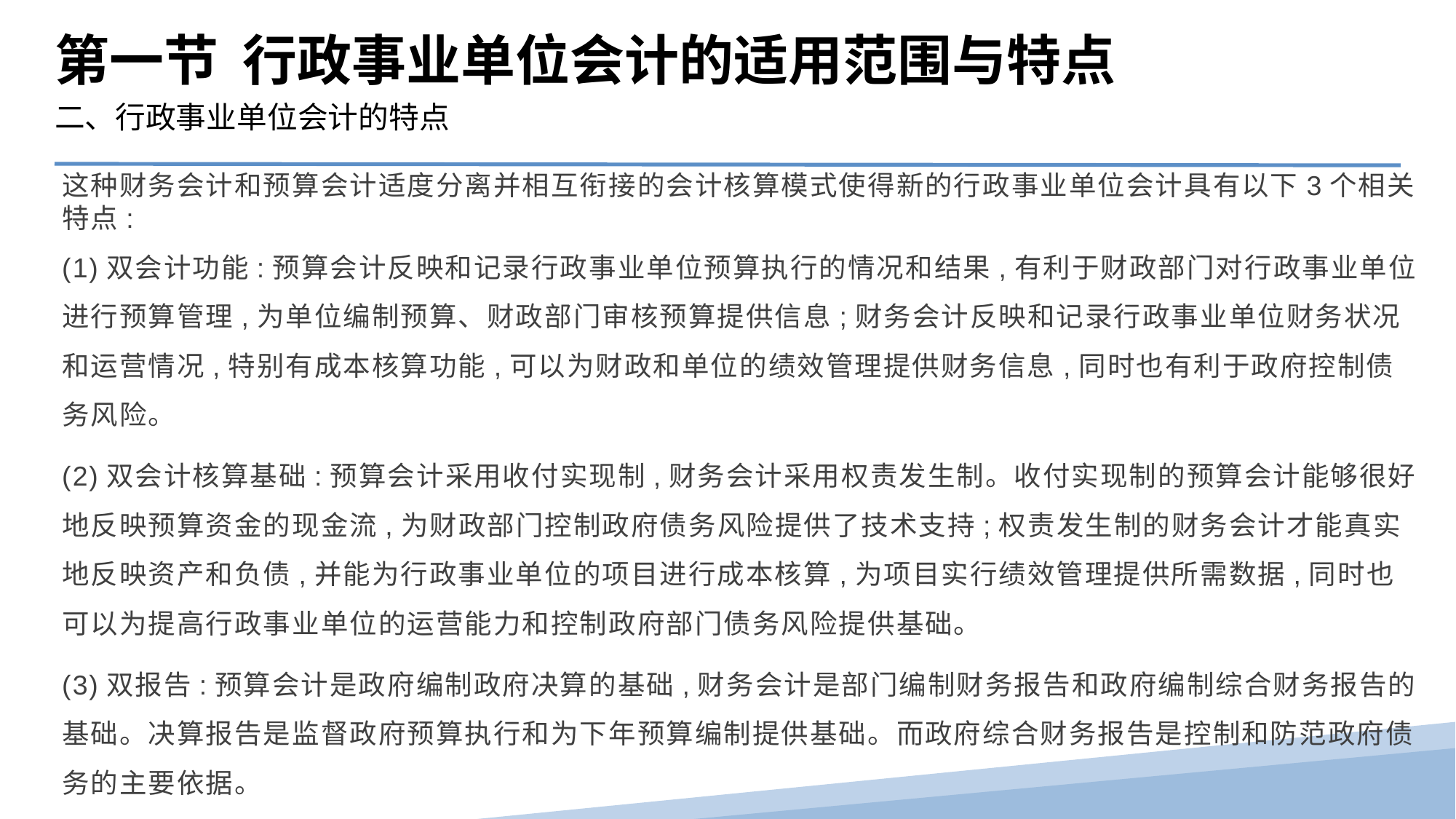

第一节  行政事业单位会计的适用范围与特点
二、行政事业单位会计的特点
这种财务会计和预算会计适度分离并相互衔接的会计核算模式使得新的行政事业单位会计具有以下3个相关特点:
(1)双会计功能:预算会计反映和记录行政事业单位预算执行的情况和结果,有利于财政部门对行政事业单位进行预算管理,为单位编制预算、财政部门审核预算提供信息;财务会计反映和记录行政事业单位财务状况和运营情况,特别有成本核算功能,可以为财政和单位的绩效管理提供财务信息,同时也有利于政府控制债务风险。
(2)双会计核算基础:预算会计采用收付实现制,财务会计采用权责发生制。收付实现制的预算会计能够很好地反映预算资金的现金流,为财政部门控制政府债务风险提供了技术支持;权责发生制的财务会计才能真实地反映资产和负债,并能为行政事业单位的项目进行成本核算,为项目实行绩效管理提供所需数据,同时也可以为提高行政事业单位的运营能力和控制政府部门债务风险提供基础。
(3)双报告:预算会计是政府编制政府决算的基础,财务会计是部门编制财务报告和政府编制综合财务报告的基础。决算报告是监督政府预算执行和为下年预算编制提供基础。而政府综合财务报告是控制和防范政府债务的主要依据。